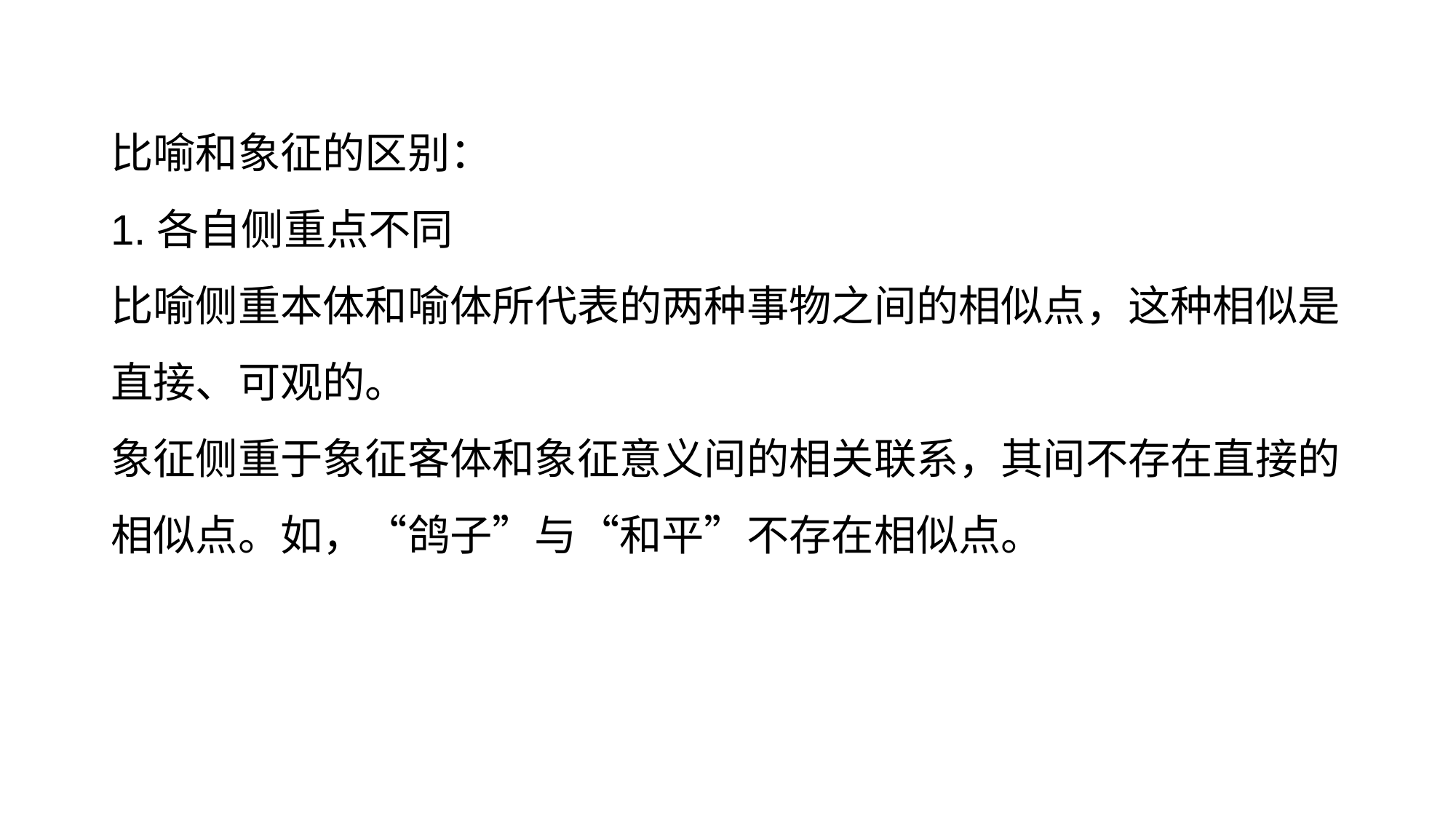

比喻和象征的区别：
1.各自侧重点不同
比喻侧重本体和喻体所代表的两种事物之间的相似点，这种相似是直接、可观的。
象征侧重于象征客体和象征意义间的相关联系，其间不存在直接的相似点。如，“鸽子”与“和平”不存在相似点。